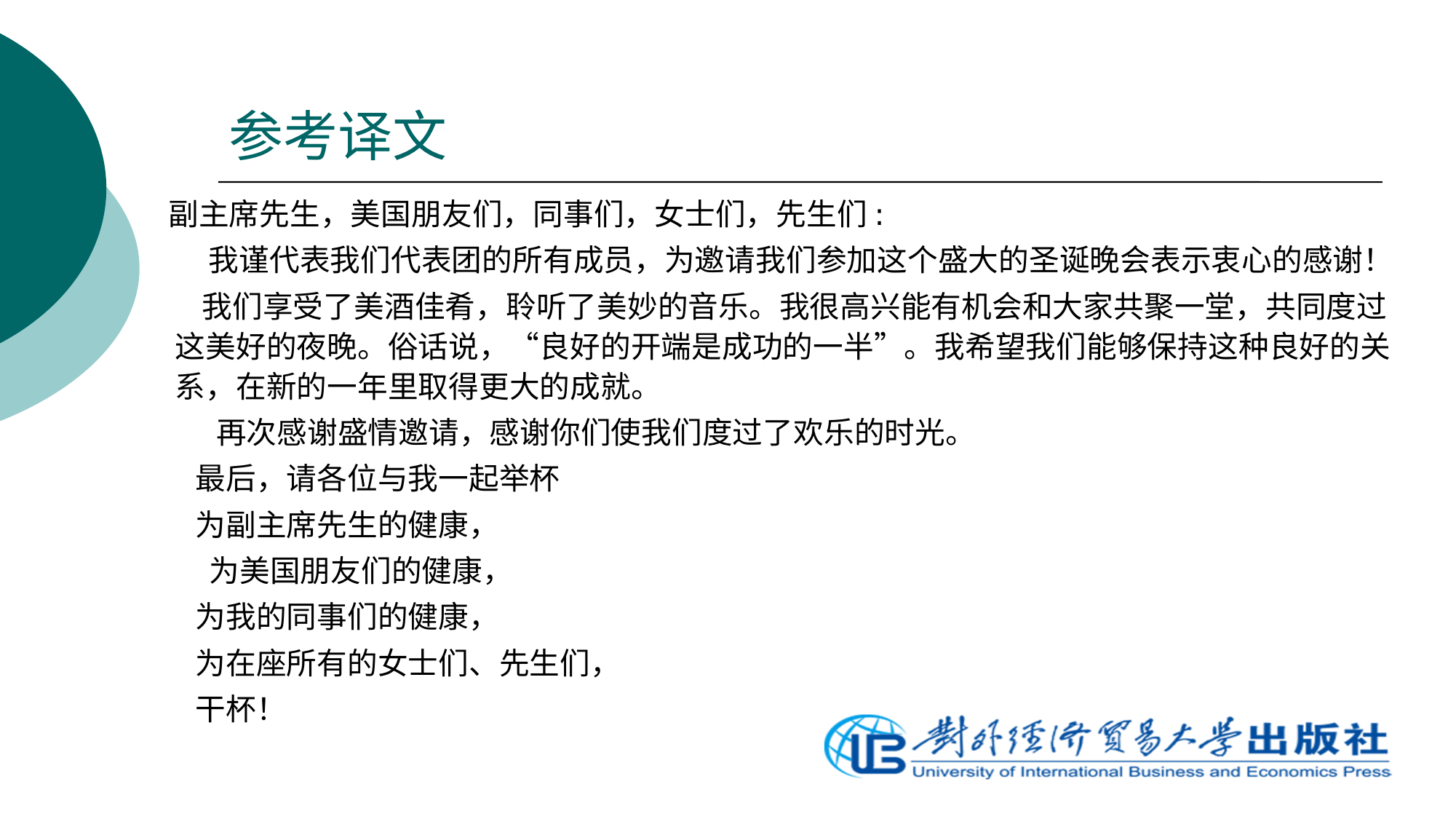

# 参考译文
    副主席先生，美国朋友们，同事们，女士们，先生们:
          我谨代表我们代表团的所有成员，为邀请我们参加这个盛大的圣诞晚会表示衷心的感谢！
         我们享受了美酒佳肴，聆听了美妙的音乐。我很高兴能有机会和大家共聚一堂，共同度过这美好的夜晚。俗话说，“良好的开端是成功的一半”。我希望我们能够保持这种良好的关系，在新的一年里取得更大的成就。
	     再次感谢盛情邀请，感谢你们使我们度过了欢乐的时光。
        最后，请各位与我一起举杯
        为副主席先生的健康，
	    为美国朋友们的健康，
        为我的同事们的健康，
        为在座所有的女士们、先生们，
        干杯！